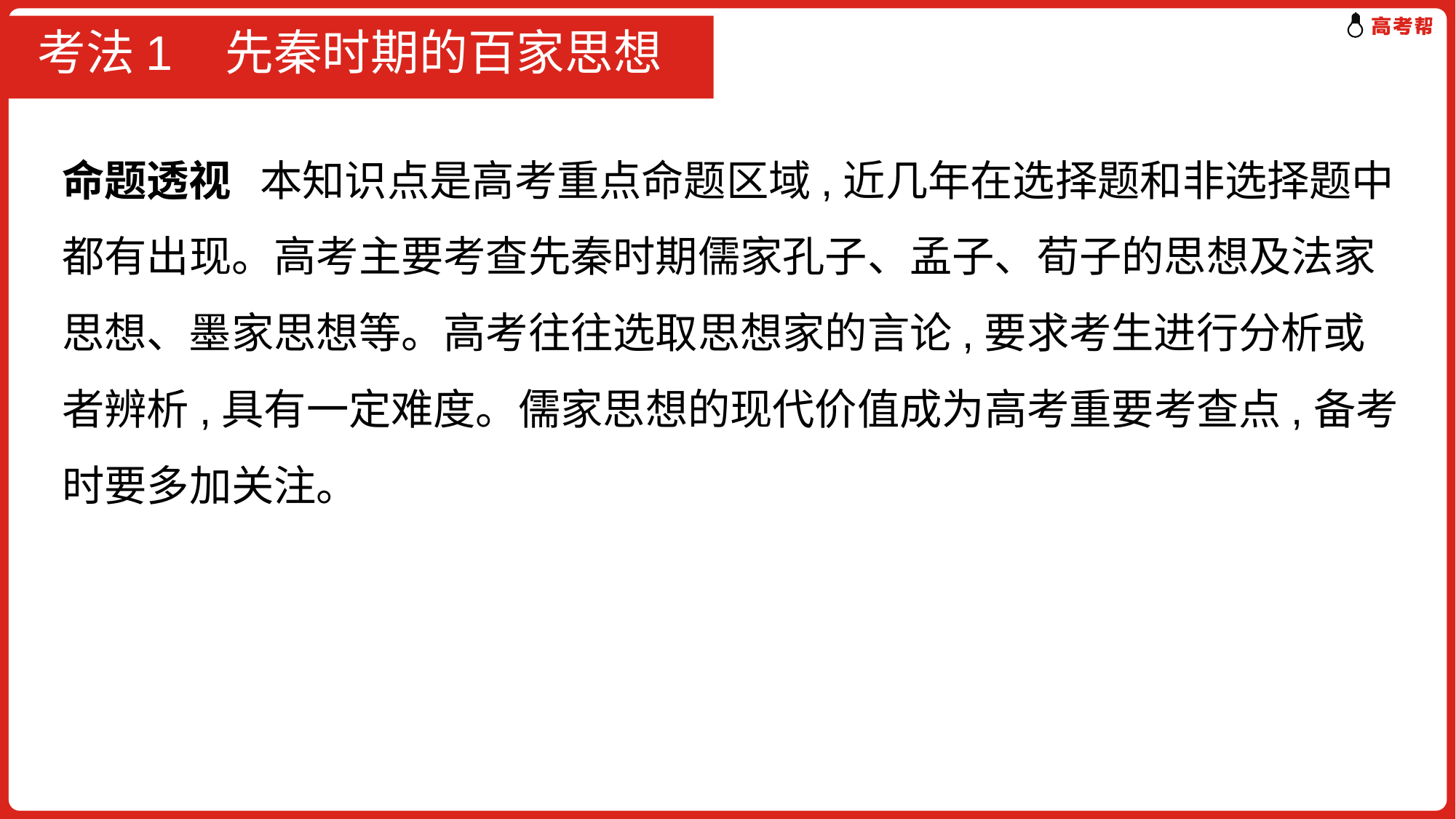

# 考法1   先秦时期的百家思想
命题透视   本知识点是高考重点命题区域,近几年在选择题和非选择题中都有出现。高考主要考查先秦时期儒家孔子、孟子、荀子的思想及法家思想、墨家思想等。高考往往选取思想家的言论,要求考生进行分析或者辨析,具有一定难度。儒家思想的现代价值成为高考重要考查点,备考时要多加关注。